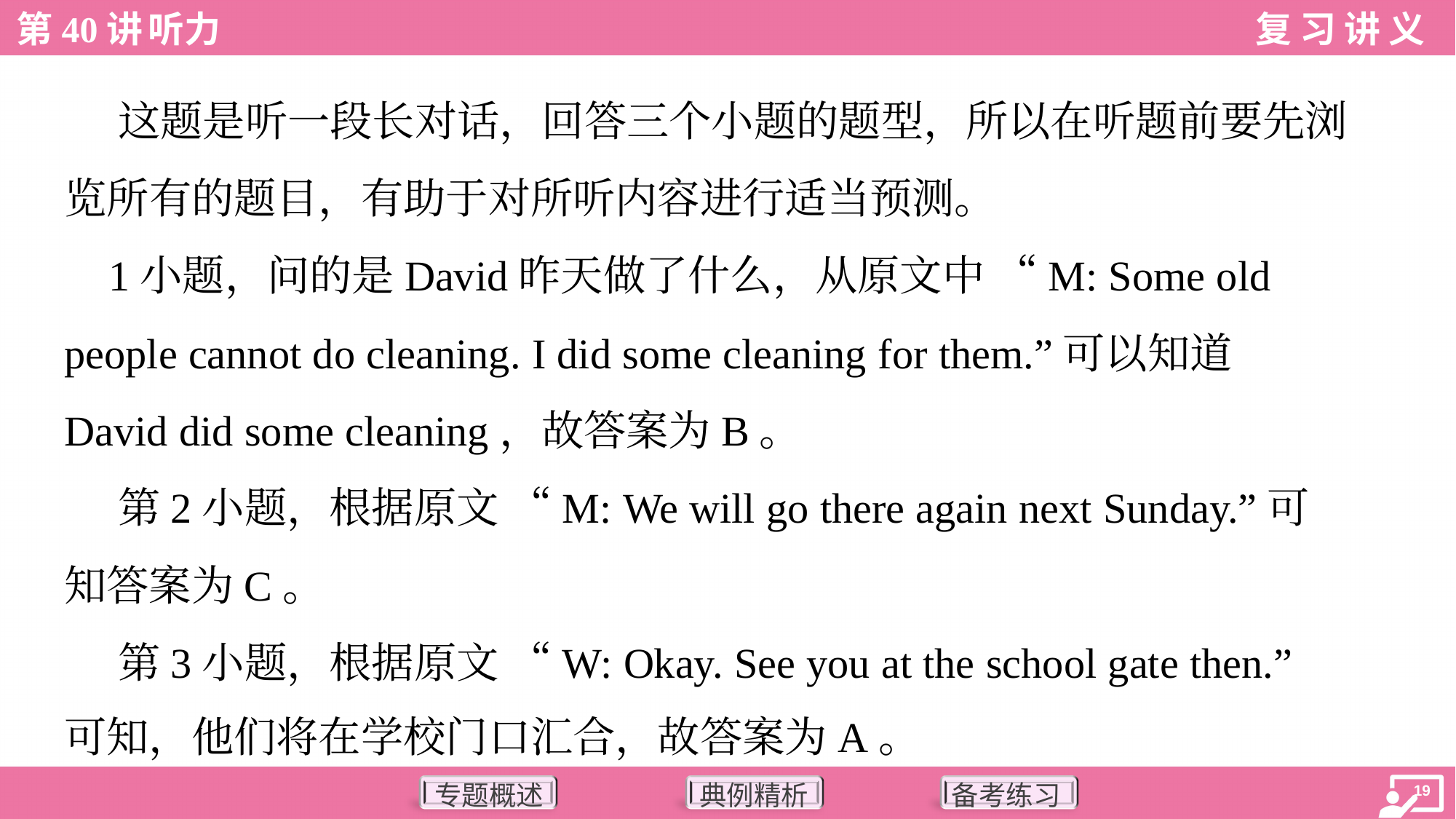

这题是听一段长对话，回答三个小题的题型，所以在听题前要先浏
览所有的题目，有助于对所听内容进行适当预测。
    1小题，问的是David昨天做了什么，从原文中 “M: Some old
people cannot do cleaning. I did some cleaning for them.”可以知道
David did some cleaning，故答案为B。
    第2小题，根据原文 “M: We will go there again next Sunday.”可
知答案为C。
    第3小题，根据原文 “W: Okay. See you at the school gate then.”
可知，他们将在学校门口汇合，故答案为A。